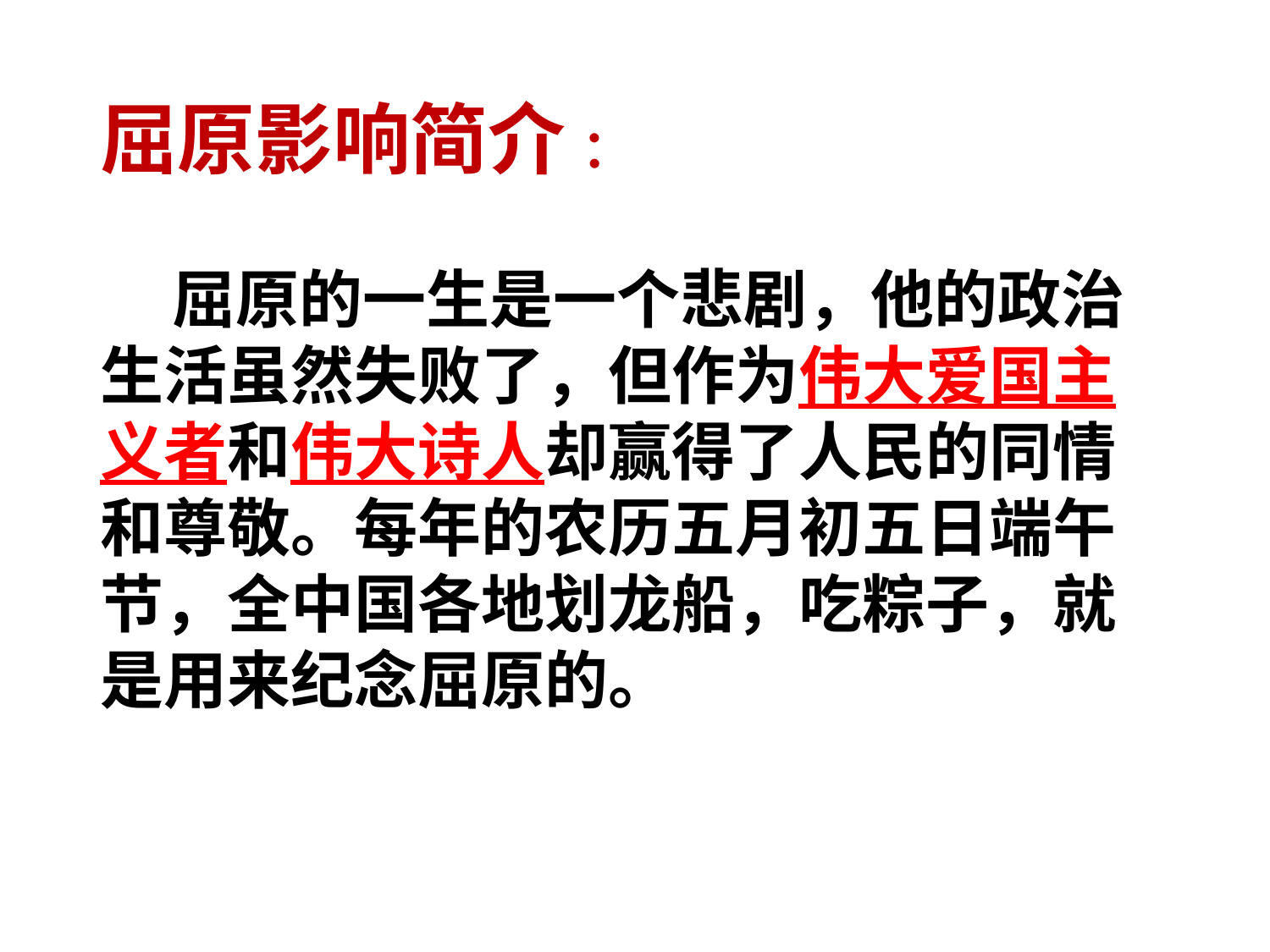

# 屈原影响简介:
    屈原的一生是一个悲剧，他的政治生活虽然失败了，但作为伟大爱国主义者和伟大诗人却赢得了人民的同情和尊敬。每年的农历五月初五日端午节，全中国各地划龙船，吃粽子，就是用来纪念屈原的。